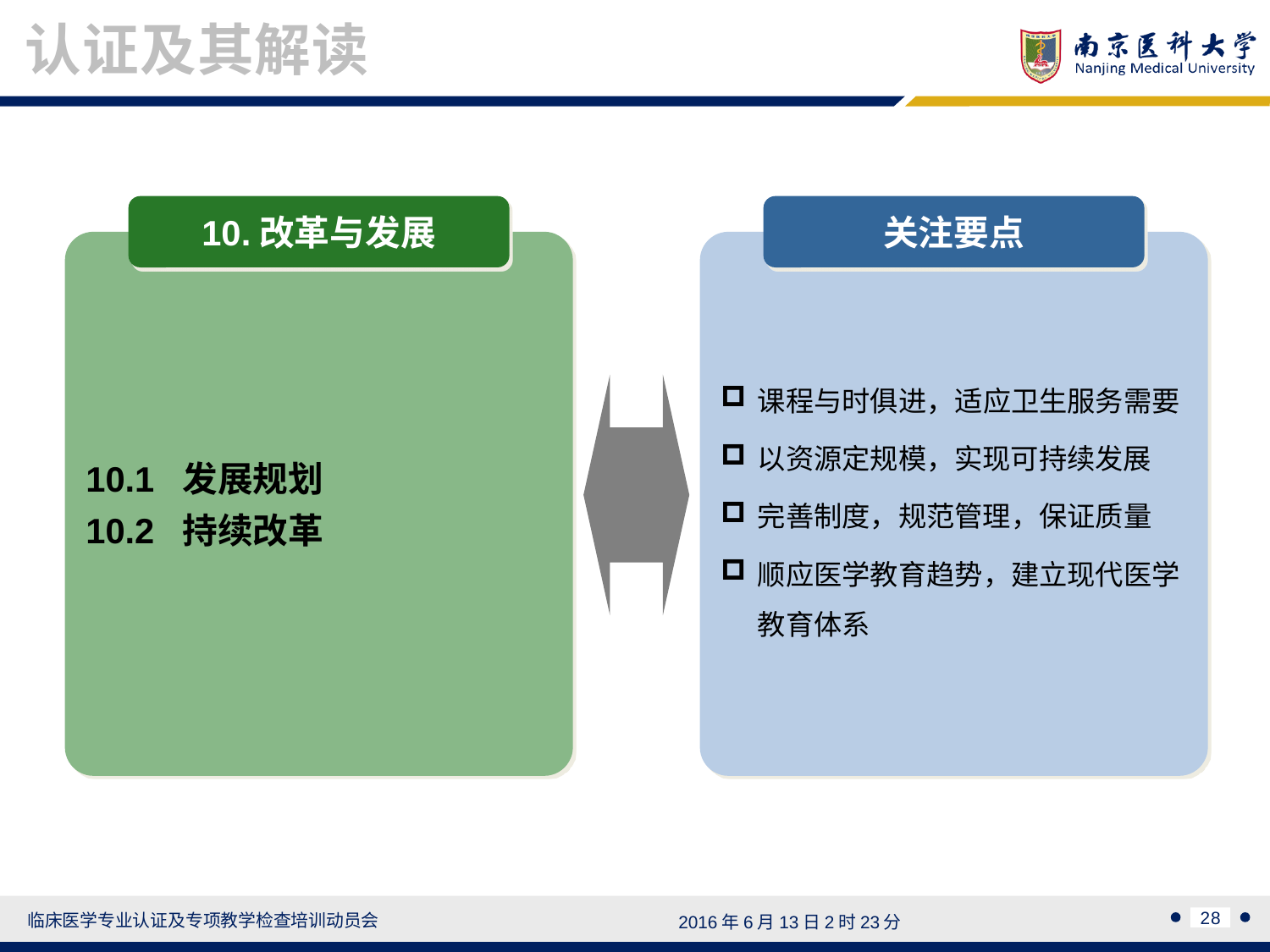

认证及其解读
10.改革与发展
10.1  发展规划
10.2  持续改革
关注要点
课程与时俱进，适应卫生服务需要
以资源定规模，实现可持续发展
完善制度，规范管理，保证质量
顺应医学教育趋势，建立现代医学教育体系